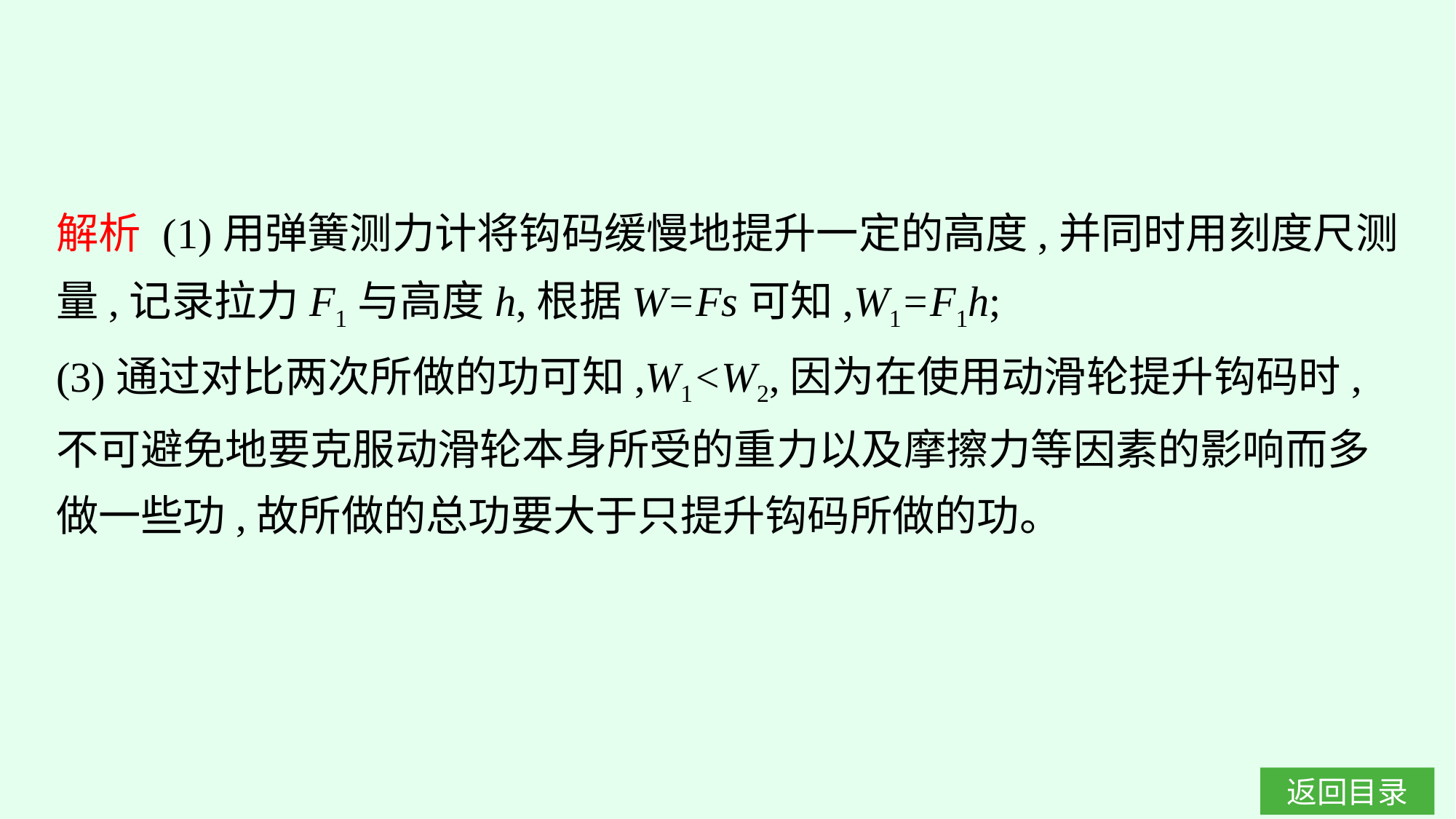

解析 (1)用弹簧测力计将钩码缓慢地提升一定的高度,并同时用刻度尺测量,记录拉力F1与高度h,根据W=Fs可知,W1=F1h;
(3)通过对比两次所做的功可知,W1<W2,因为在使用动滑轮提升钩码时,不可避免地要克服动滑轮本身所受的重力以及摩擦力等因素的影响而多做一些功,故所做的总功要大于只提升钩码所做的功。